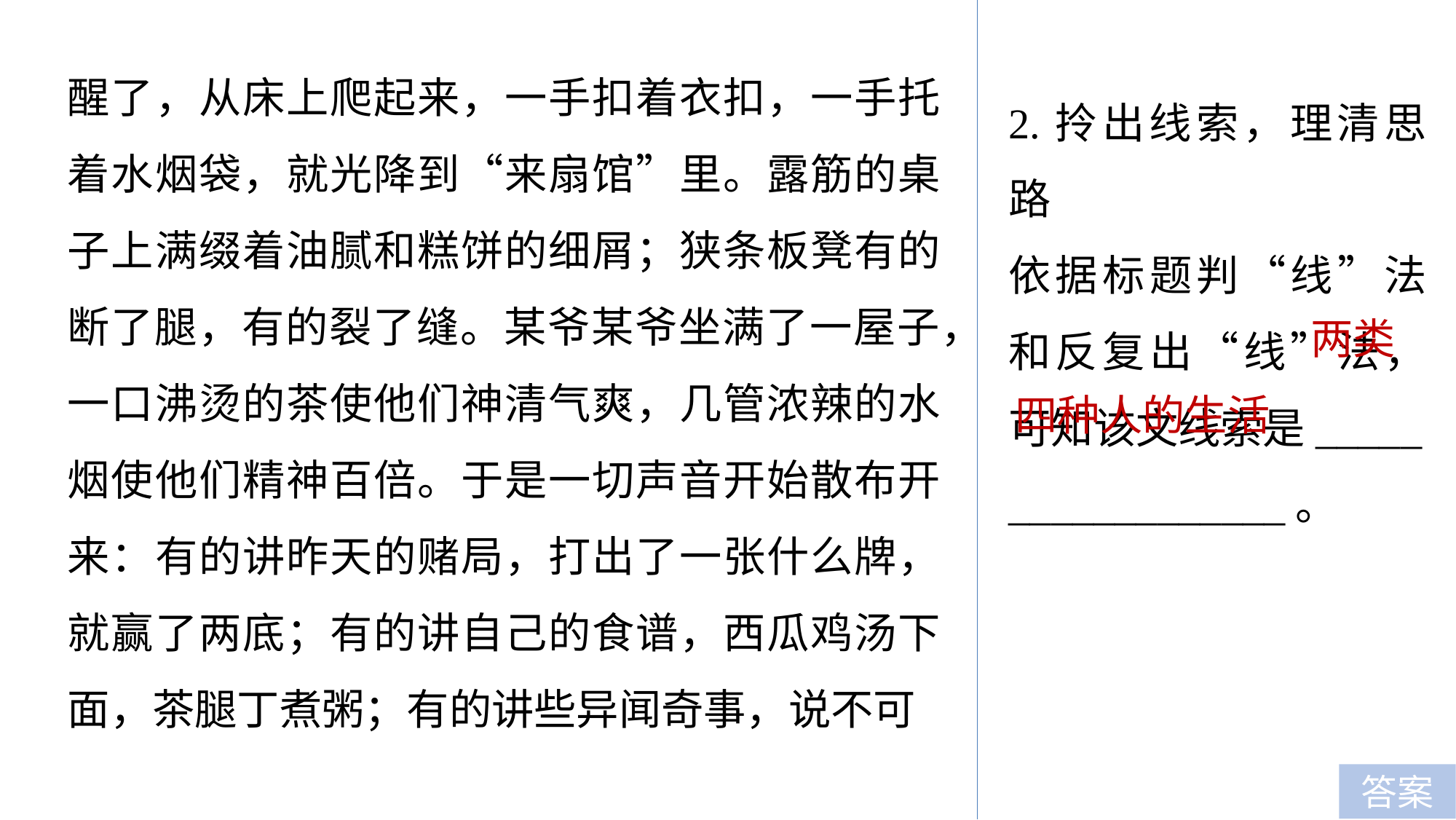

醒了，从床上爬起来，一手扣着衣扣，一手托着水烟袋，就光降到“来扇馆”里。露筋的桌子上满缀着油腻和糕饼的细屑；狭条板凳有的断了腿，有的裂了缝。某爷某爷坐满了一屋子，一口沸烫的茶使他们神清气爽，几管浓辣的水烟使他们精神百倍。于是一切声音开始散布开来：有的讲昨天的赌局，打出了一张什么牌，就赢了两底；有的讲自己的食谱，西瓜鸡汤下面，茶腿丁煮粥；有的讲些异闻奇事，说不可
2.拎出线索，理清思路
依据标题判“线”法和反复出“线”法，可知该文线索是_____
_____________。
两类
四种人的生活
答案